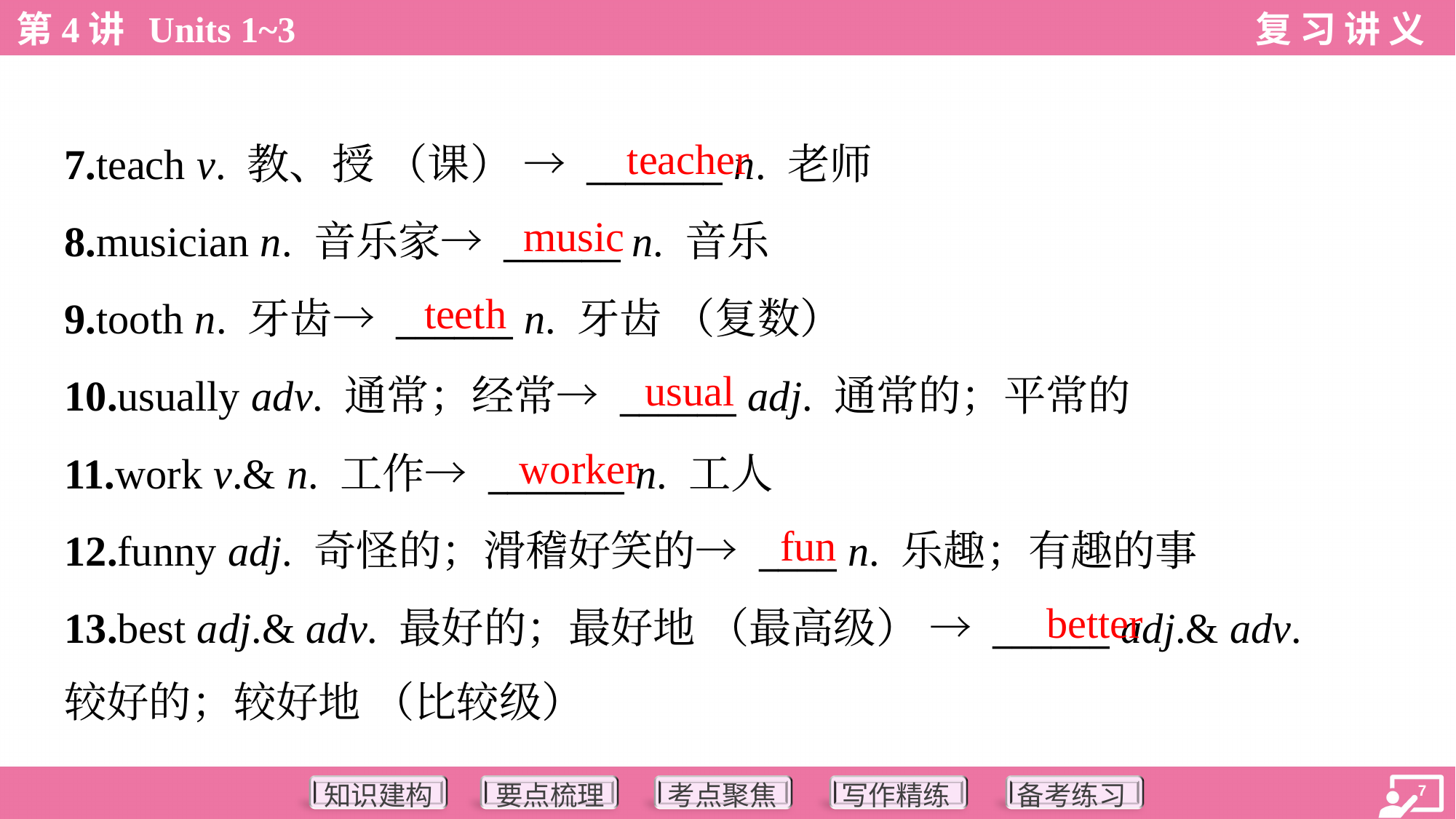

teacher
7.teach v. 教、授 （课） → _______ n. 老师
8.musician n. 音乐家→ ______ n. 音乐
9.tooth n. 牙齿→ ______ n. 牙齿 （复数）
10.usually adv. 通常；经常→ ______ adj. 通常的；平常的
11.work v.& n. 工作→ _______ n. 工人
12.funny adj. 奇怪的；滑稽好笑的→ ____ n. 乐趣；有趣的事
13.best adj.& adv. 最好的；最好地 （最高级） → ______ adj.& adv.
较好的；较好地 （比较级）
music
teeth
usual
worker
fun
better